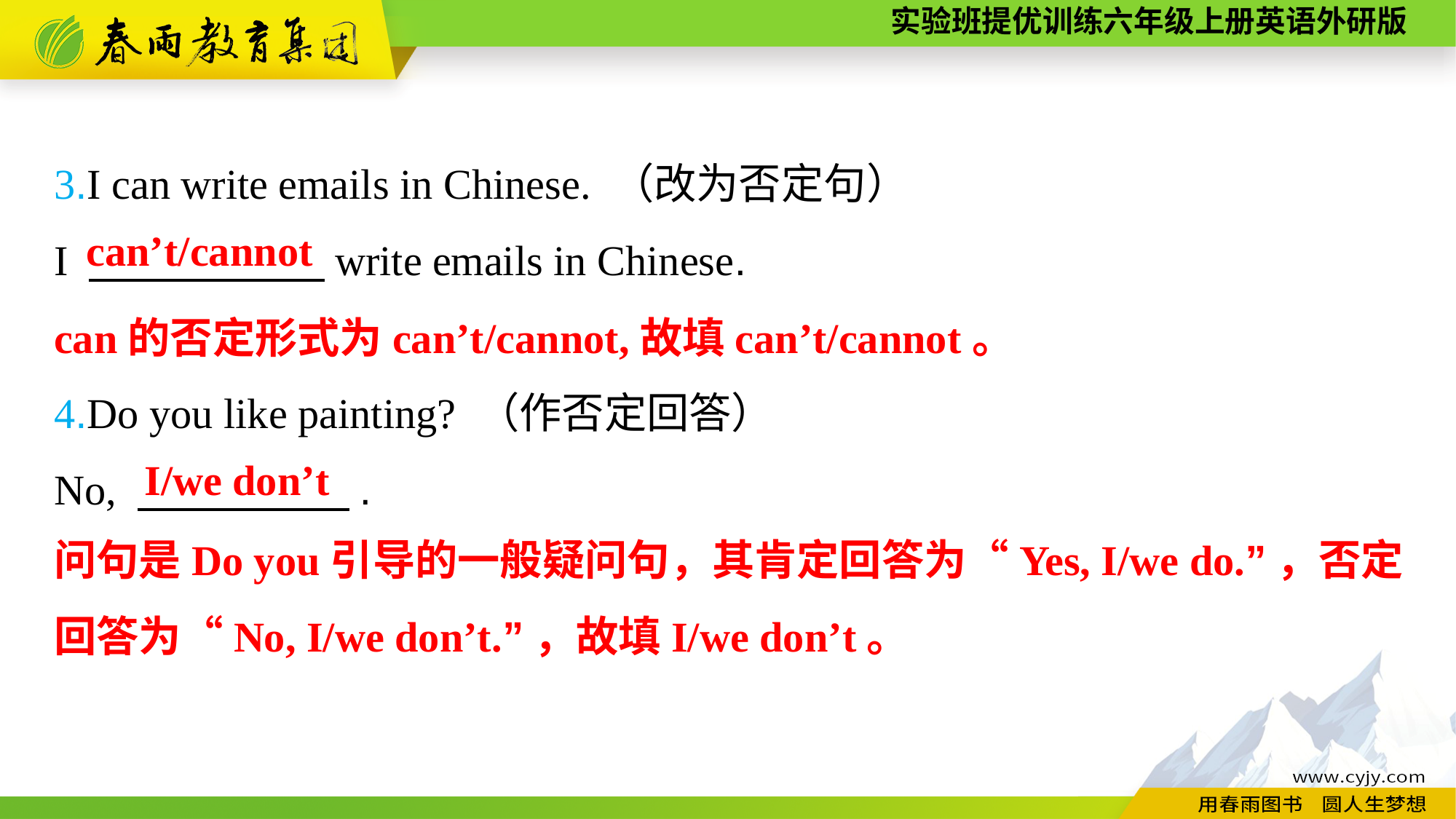

3.I can write emails in Chinese. （改为否定句）
I 　　　 　      write emails in Chinese.

4.Do you like painting? （作否定回答）
No, 　　　　　.
can’t/cannot
can的否定形式为can’t/cannot,故填can’t/cannot。
I/we don’t
问句是Do you引导的一般疑问句，其肯定回答为“Yes, I/we do.”，否定回答为“No, I/we don’t.”，故填I/we don’t。